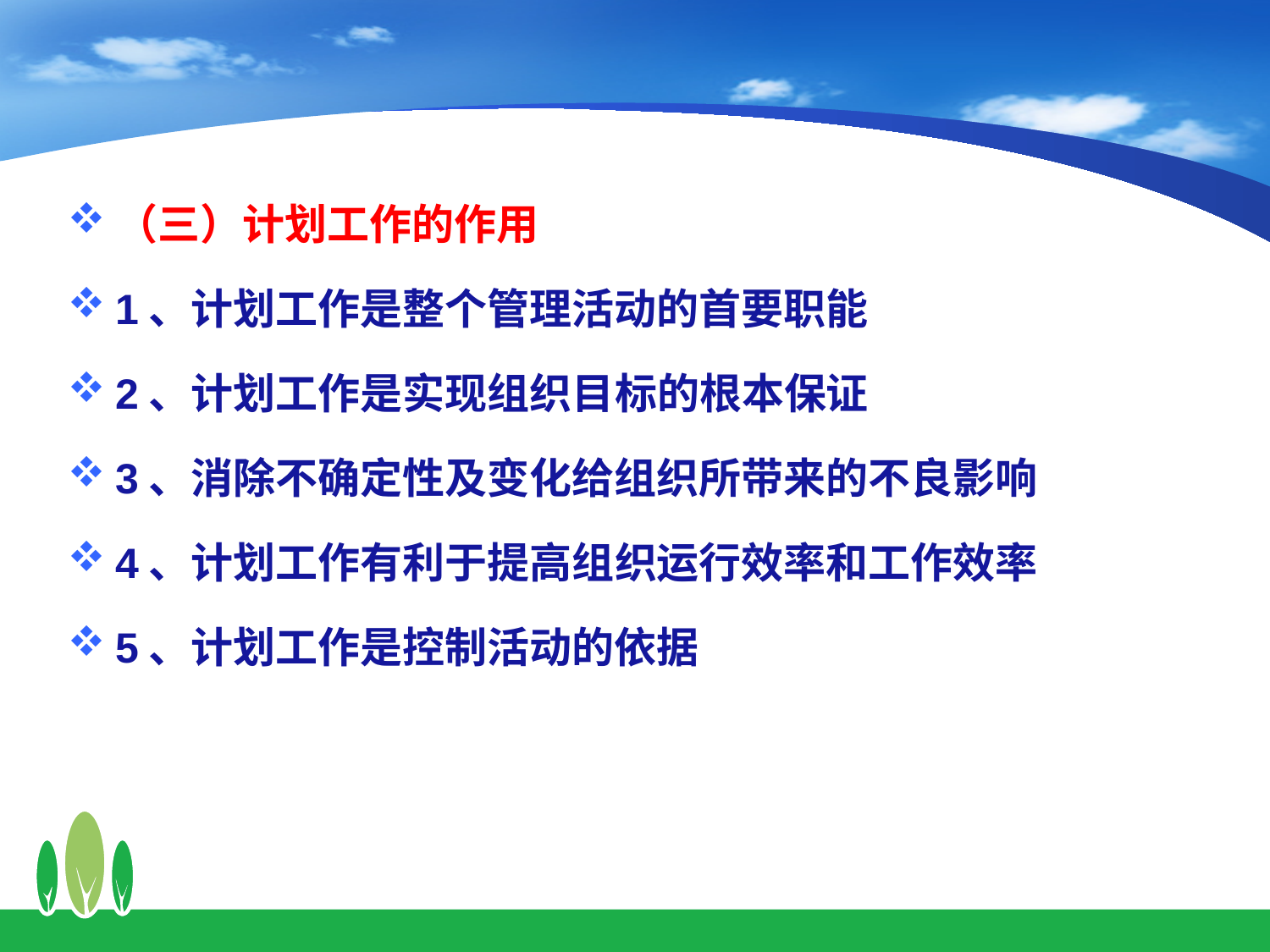

（三）计划工作的作用
1、计划工作是整个管理活动的首要职能
2、计划工作是实现组织目标的根本保证
3、消除不确定性及变化给组织所带来的不良影响
4、计划工作有利于提高组织运行效率和工作效率
5、计划工作是控制活动的依据
19